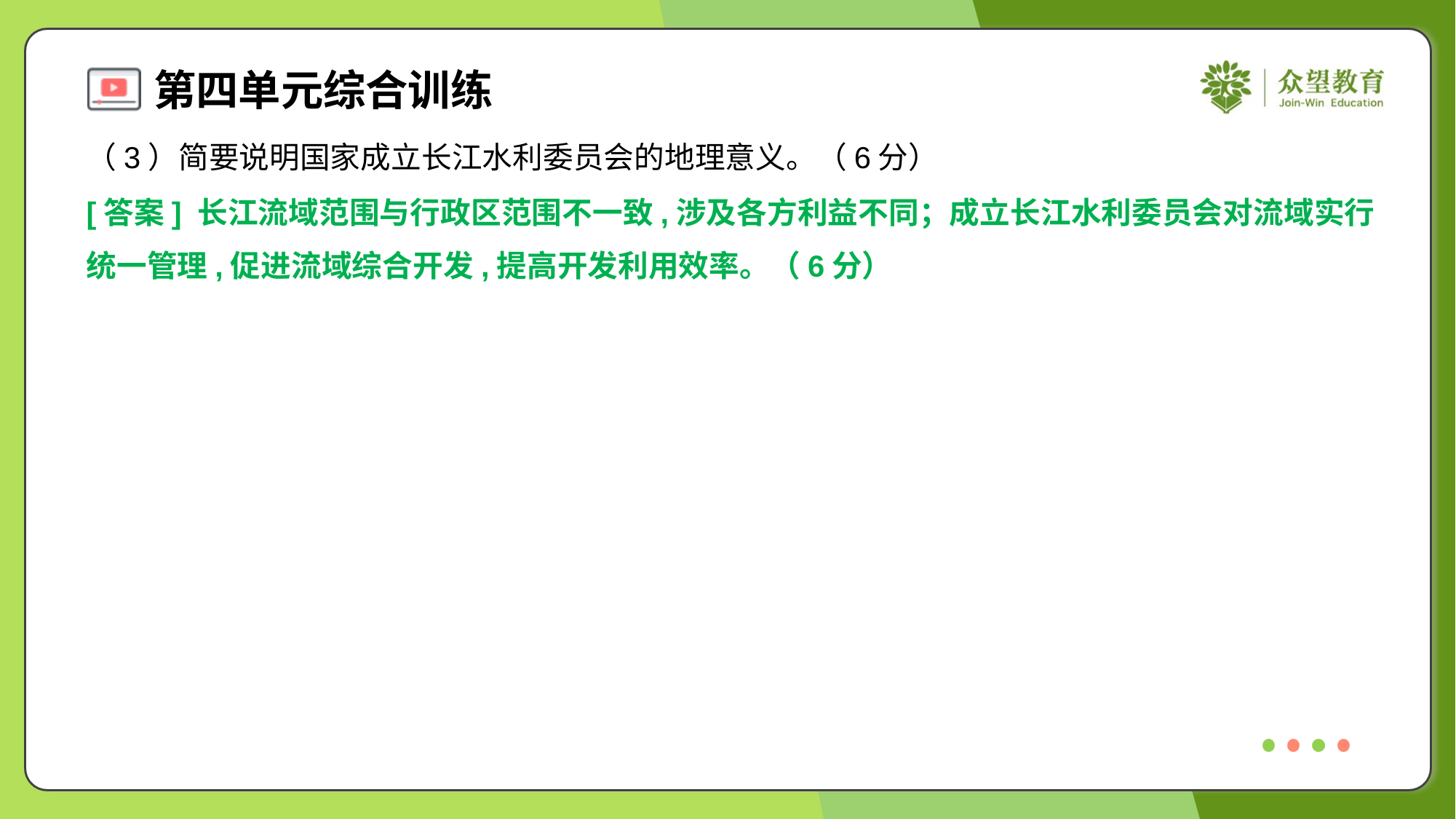

（3）简要说明国家成立长江水利委员会的地理意义。（6分）
[答案] 长江流域范围与行政区范围不一致,涉及各方利益不同；成立长江水利委员会对流域实行
统一管理,促进流域综合开发,提高开发利用效率。（6分）